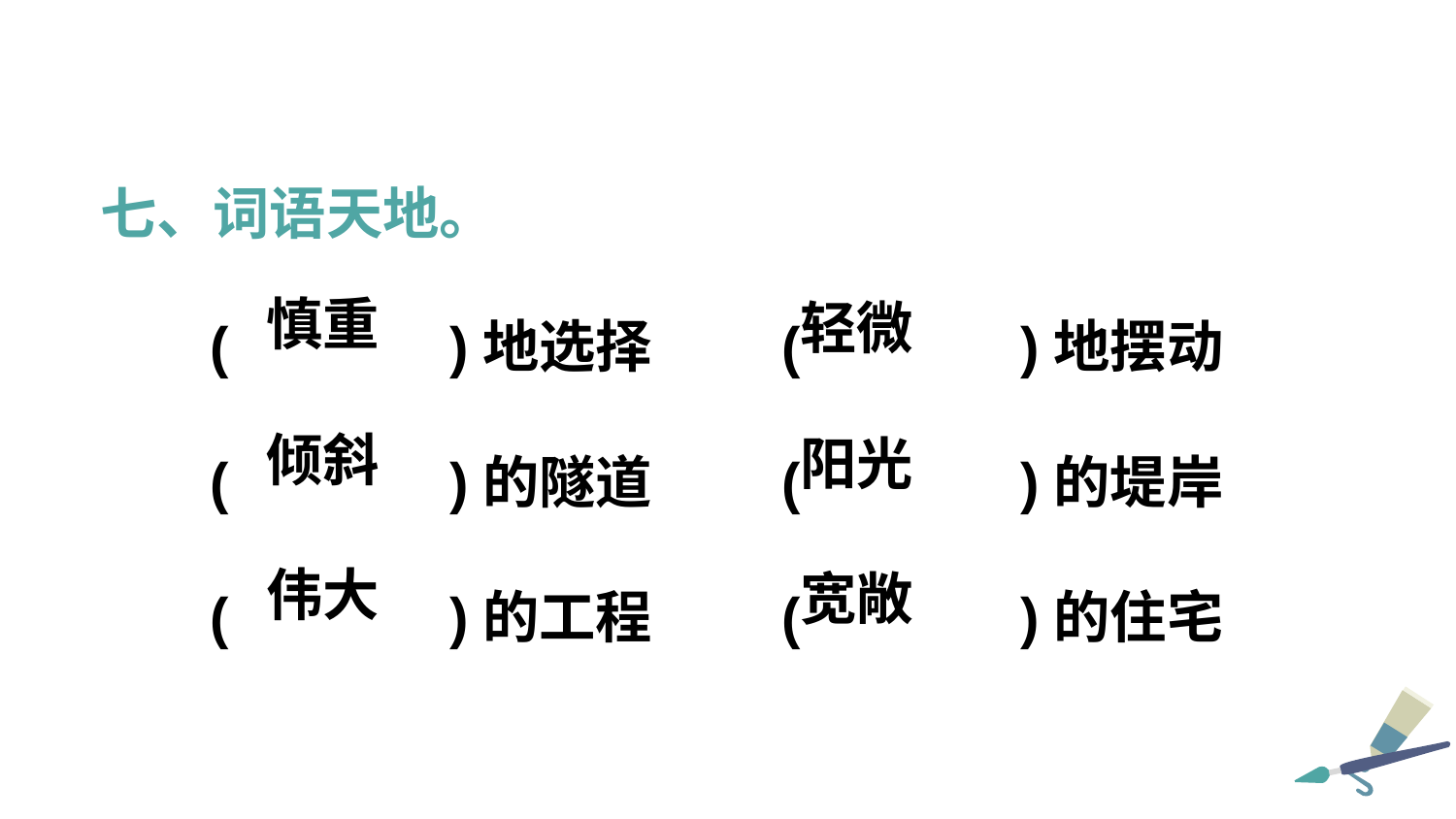

七、词语天地。
  (              )地选择         (              )地摆动
  (              )的隧道         (              )的堤岸
  (              )的工程         (              )的住宅
慎重
轻微
倾斜
阳光
伟大
宽敞